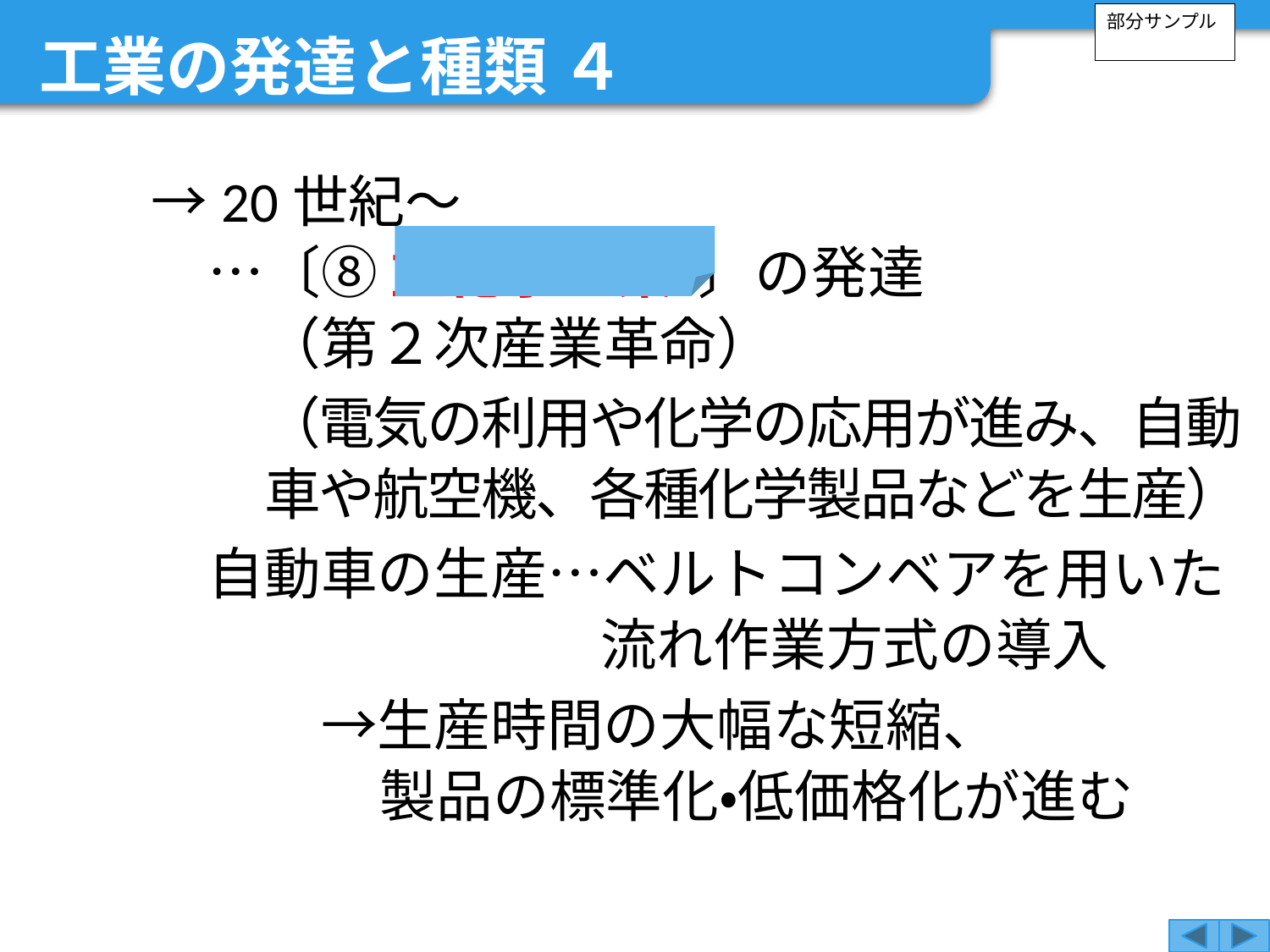

工業の発達と種類 ４
部分サンプル
　→20世紀～
　　…〔⑧ 重化学工業  〕の発達
（第２次産業革命）
　　　（電気の利用や化学の応用が進み、自動車や航空機、各種化学製品などを生産）
　　自動車の生産…ベルトコンベアを用いた
流れ作業方式の導入
　　　　→生産時間の大幅な短縮、
製品の標準化・低価格化が進む